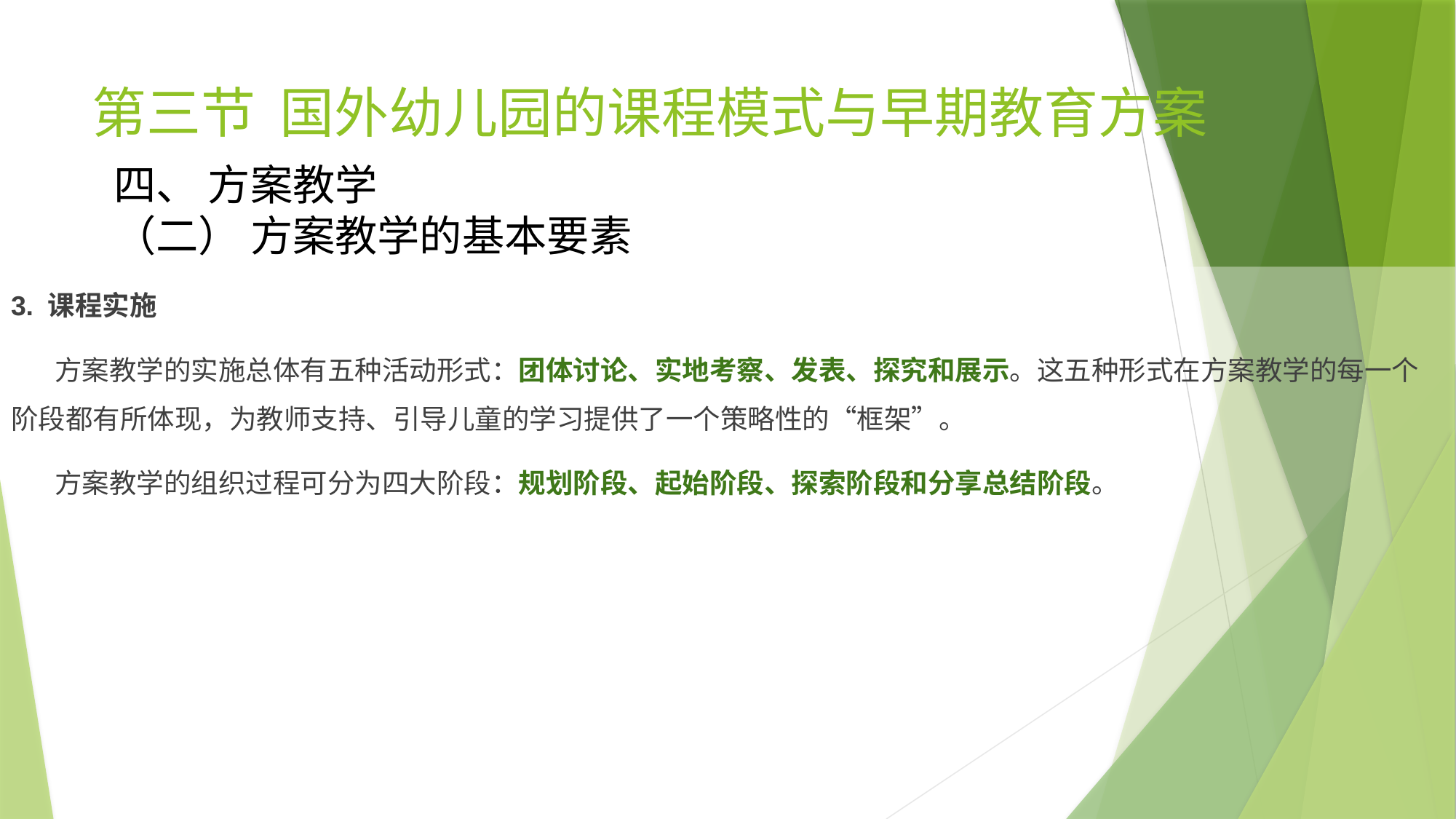

# 第三节  国外幼儿园的课程模式与早期教育方案
四、 方案教学
（二） 方案教学的基本要素
3. 课程实施
      方案教学的实施总体有五种活动形式：团体讨论、实地考察、发表、探究和展示。这五种形式在方案教学的每一个阶段都有所体现，为教师支持、引导儿童的学习提供了一个策略性的“框架”。
      方案教学的组织过程可分为四大阶段：规划阶段、起始阶段、探索阶段和分享总结阶段。